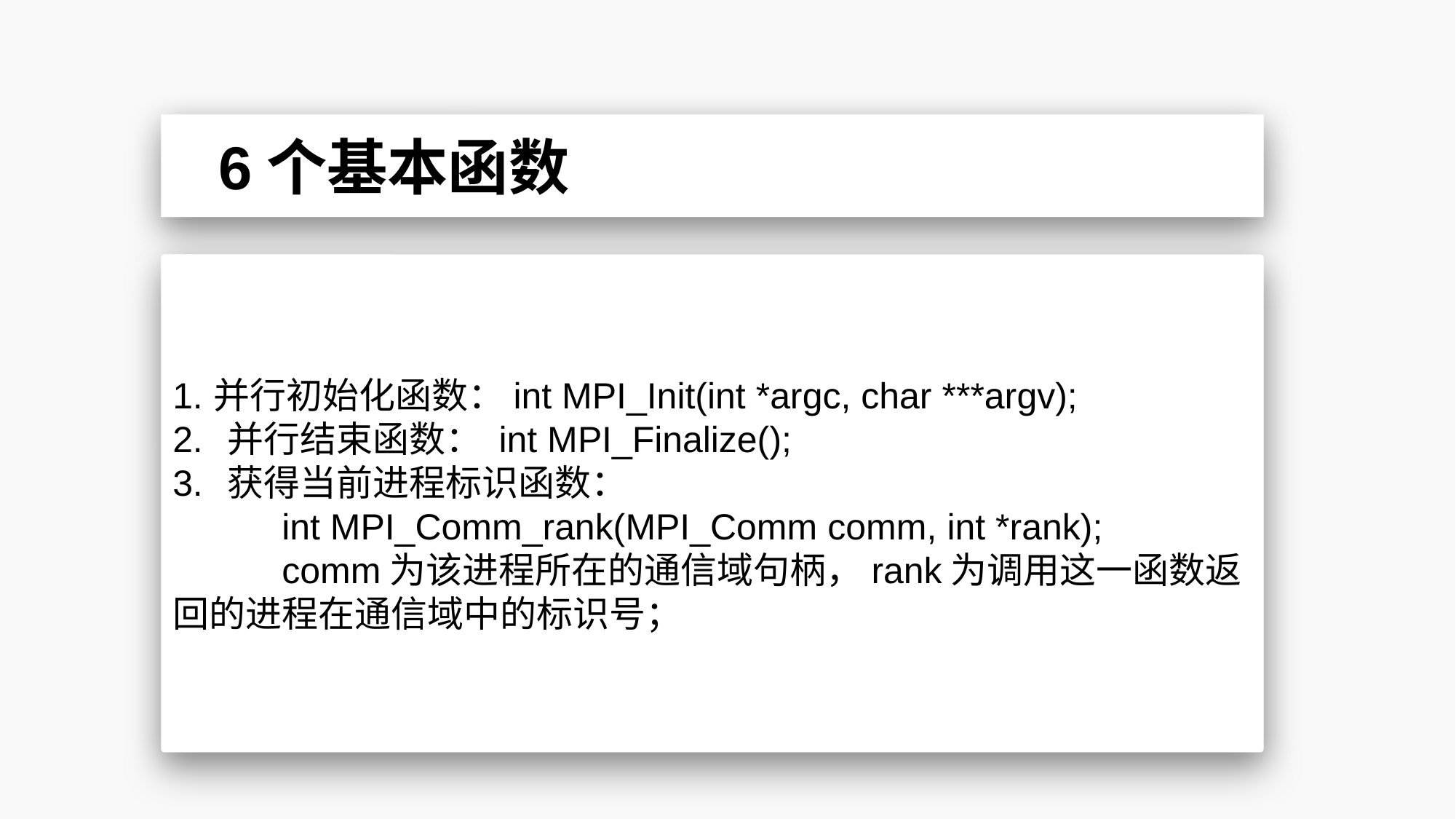

6个基本函数

并行初始化函数：int MPI_Init(int *argc, char ***argv);
并行结束函数： int MPI_Finalize();
获得当前进程标识函数：
	int MPI_Comm_rank(MPI_Comm comm, int *rank);
	comm为该进程所在的通信域句柄，rank为调用这一函数返回的进程在通信域中的标识号；